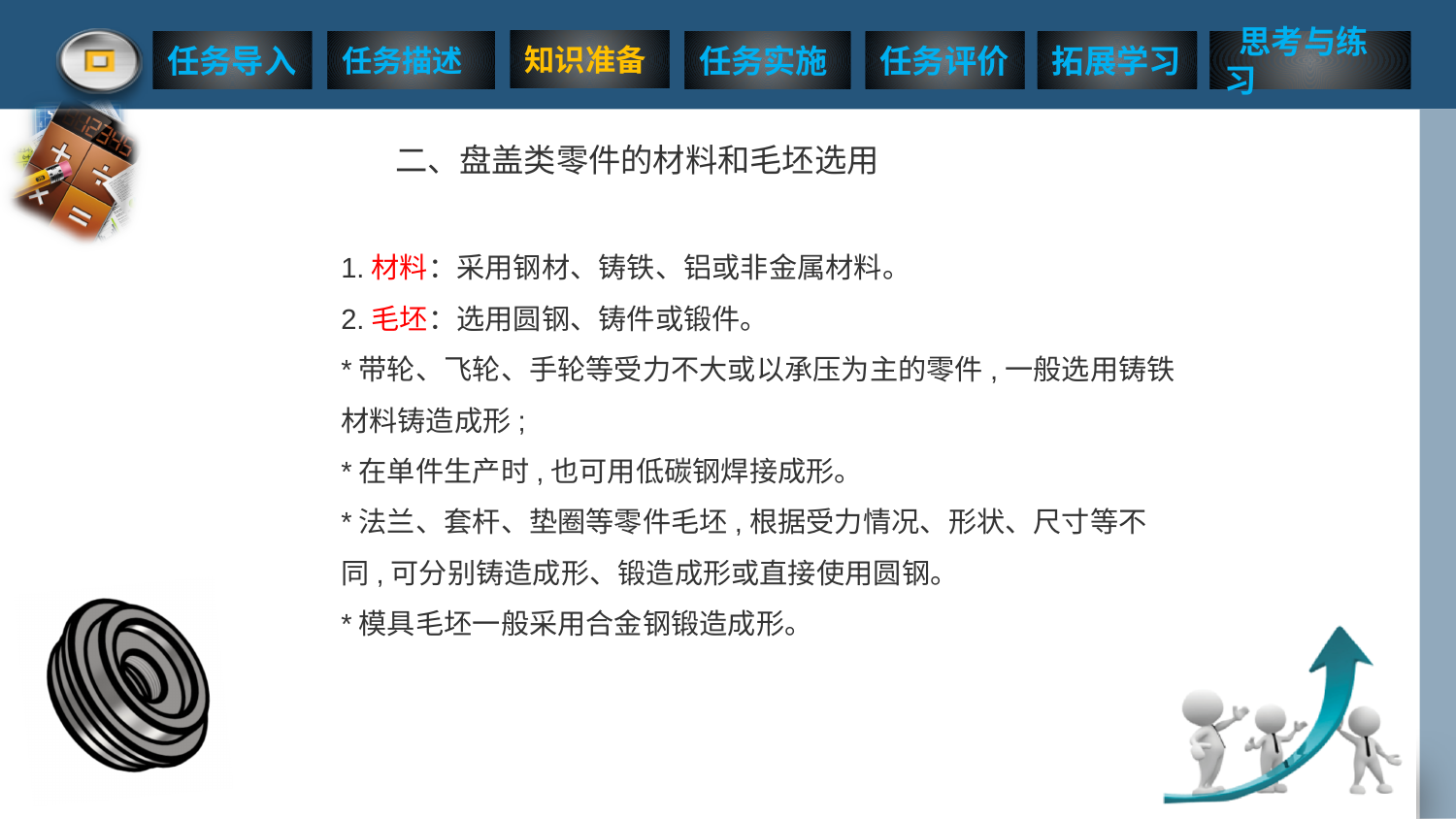

二、盘盖类零件的材料和毛坯选用
1.材料：采用钢材、铸铁、铝或非金属材料。
2.毛坯：选用圆钢、铸件或锻件。
*带轮、飞轮、手轮等受力不大或以承压为主的零件,一般选用铸铁材料铸造成形;
*在单件生产时,也可用低碳钢焊接成形。
*法兰、套杆、垫圈等零件毛坯,根据受力情况、形状、尺寸等不同,可分别铸造成形、锻造成形或直接使用圆钢。
*模具毛坯一般采用合金钢锻造成形。